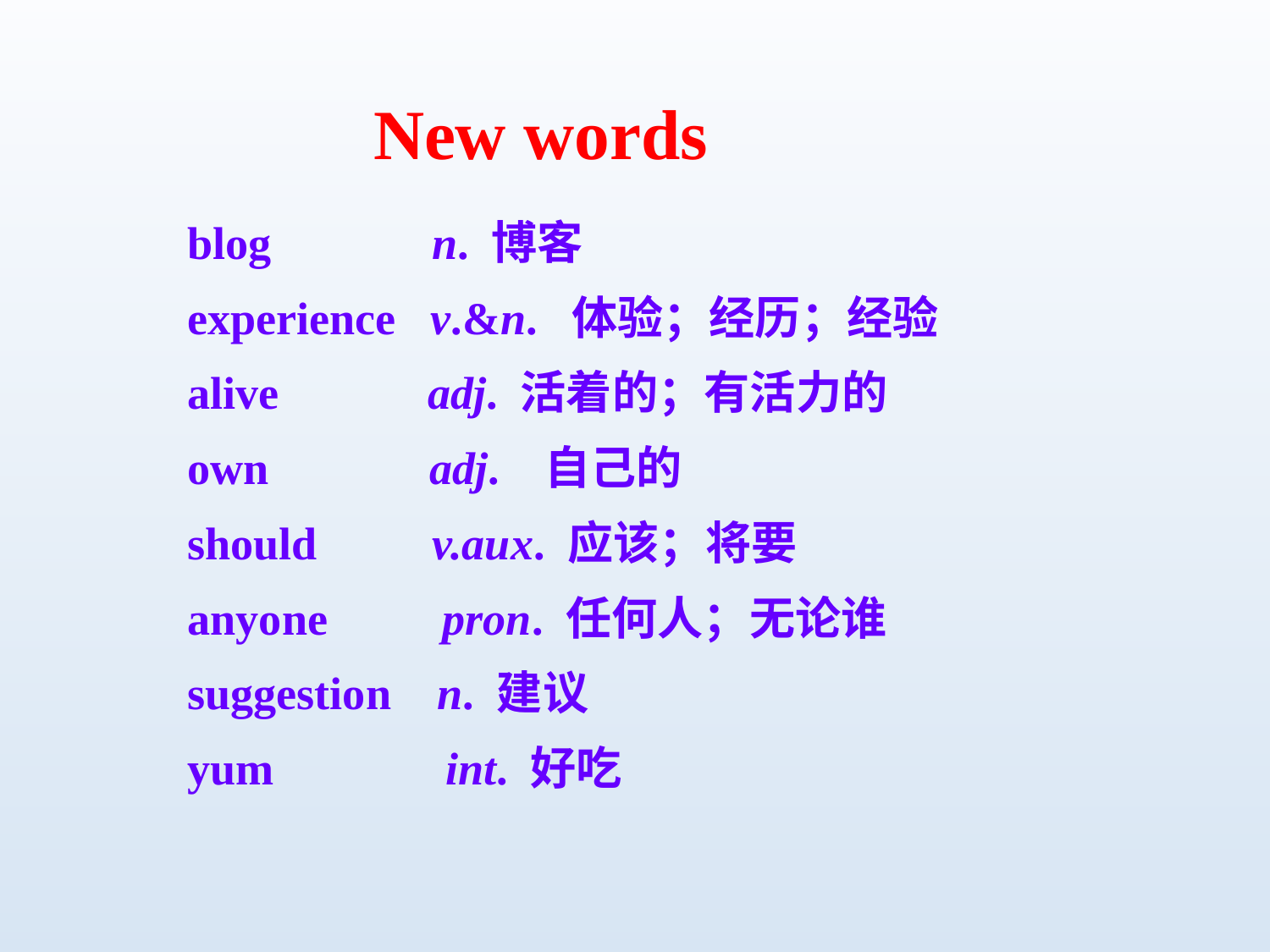

New words
blog              n. 博客
experience   v.&n.  体验；经历；经验
alive             adj. 活着的；有活力的
own              adj.   自己的
should          v.aux. 应该；将要
anyone          pron. 任何人；无论谁
suggestion    n. 建议
yum               int. 好吃